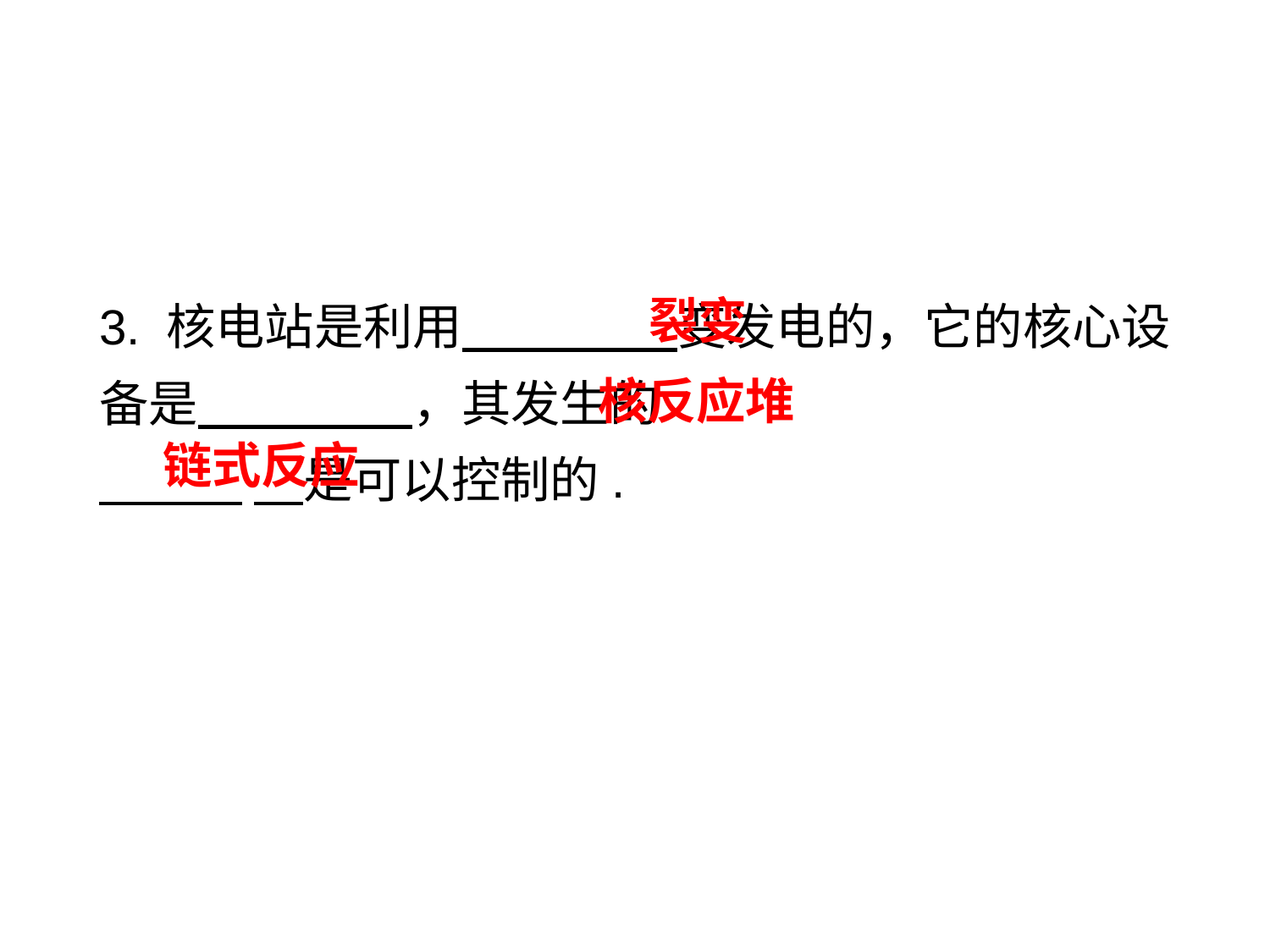

3. 核电站是利用               　变发电的，它的核心设备是               　，其发生的
             　是可以控制的.
裂变
核反应堆
链式反应